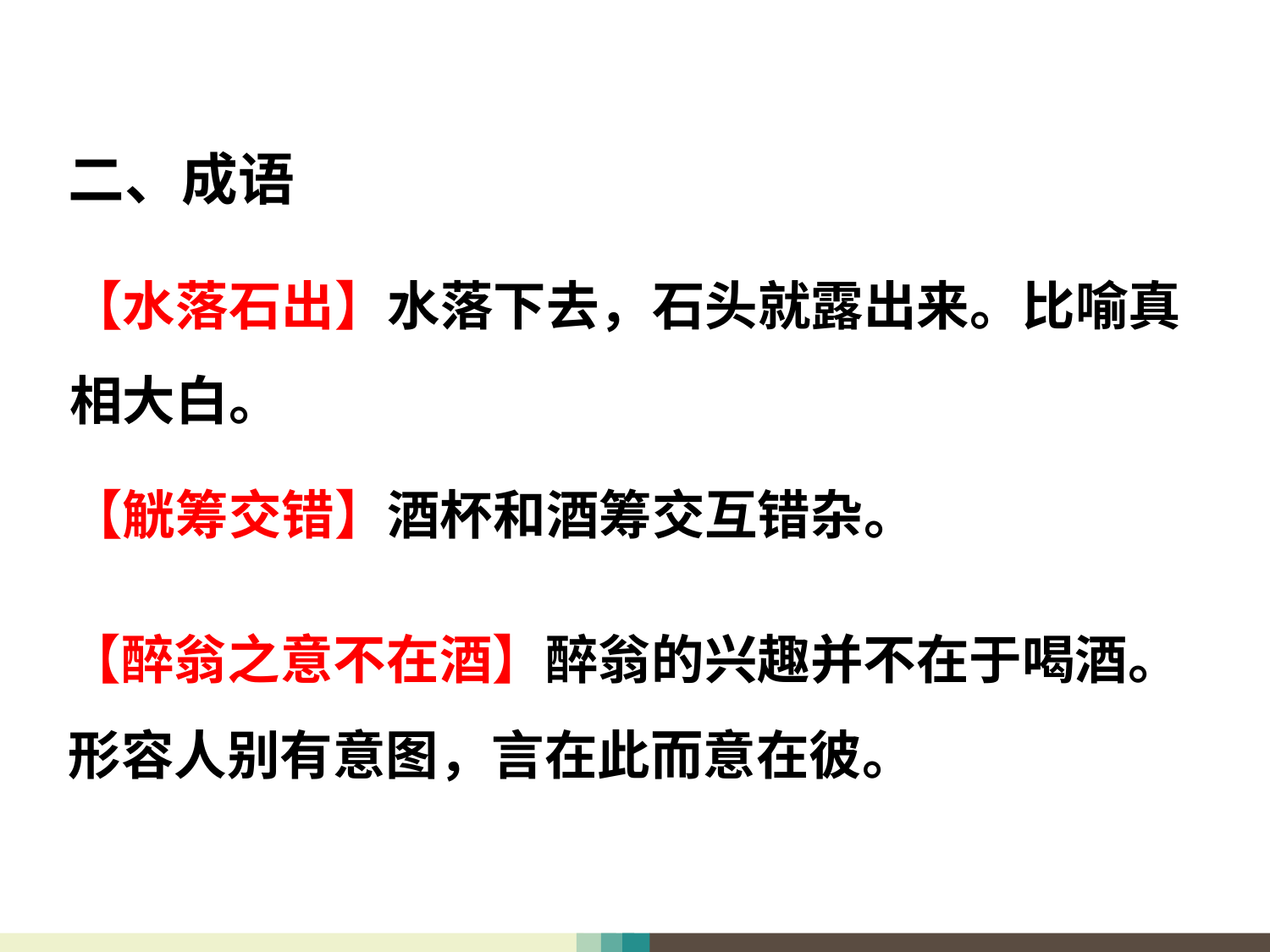

二、成语
【水落石出】水落下去，石头就露出来。比喻真相大白。
【觥筹交错】酒杯和酒筹交互错杂。
【醉翁之意不在酒】醉翁的兴趣并不在于喝酒。形容人别有意图，言在此而意在彼。